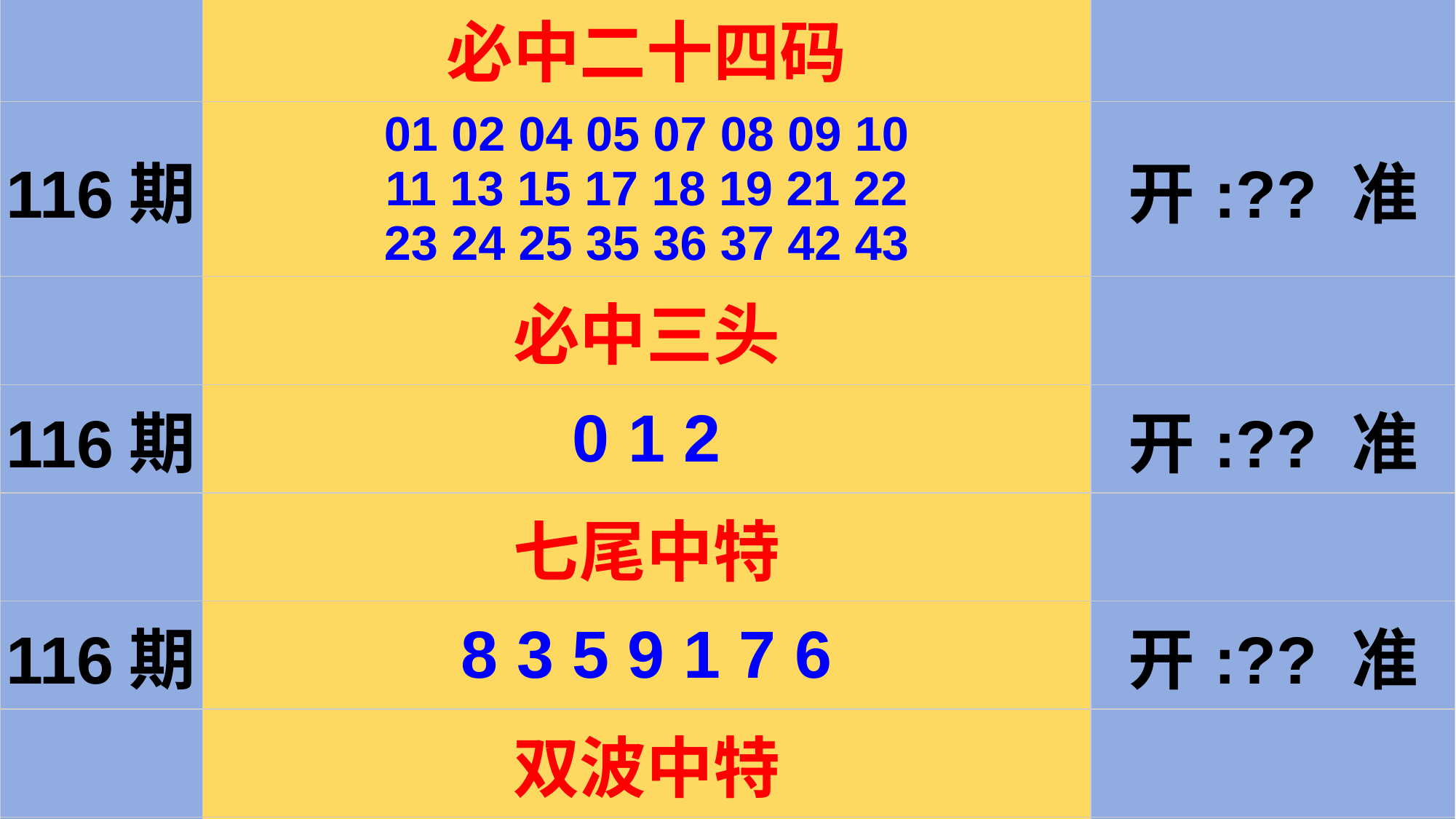

|  | 必中二十四码 |  |
| --- | --- | --- |
| 116期 | 01 02 04 05 07 08 09 10 11 13 15 17 18 19 21 22 23 24 25 35 36 37 42 43 | 开:?? 准 |
|  | 必中三头 |  |
| 116期 | 0 1 2 | 开:?? 准 |
|  | 七尾中特 |  |
| 116期 | 8 3 5 9 1 7 6 | 开:?? 准 |
|  | 双波中特 |  |
| 116期 | 蓝+绿 | 开:?? 准 |
#